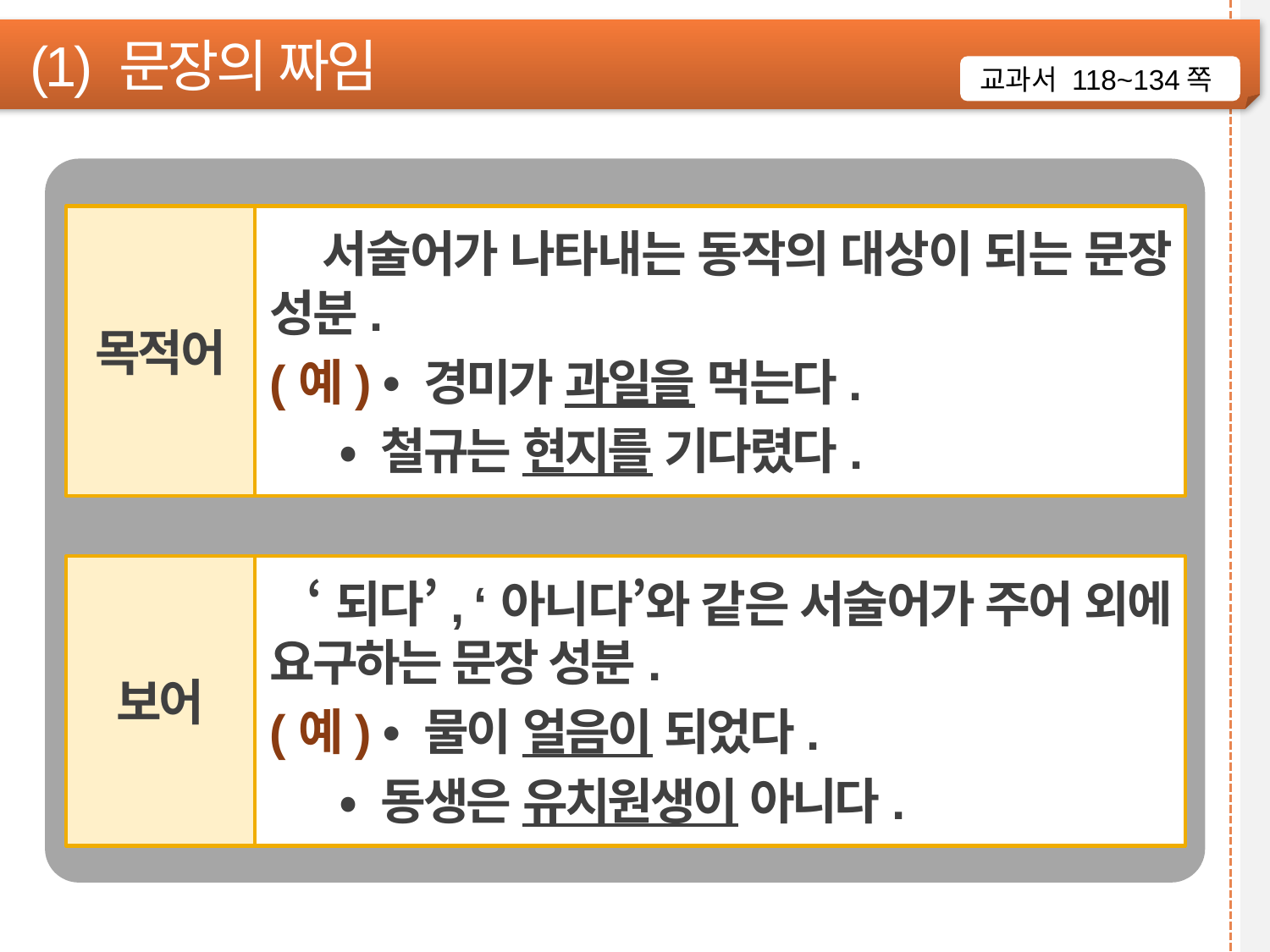

(1) 문장의 짜임
교과서 118~134쪽

목적어
   서술어가 나타내는 동작의 대상이 되는 문장 성분.
(예) • 경미가 과일을 먹는다.
      • 철규는 현지를 기다렸다.
보어
   ‘되다’, ‘아니다’와 같은 서술어가 주어 외에 요구하는 문장 성분.
(예) • 물이 얼음이 되었다.
      • 동생은 유치원생이 아니다.